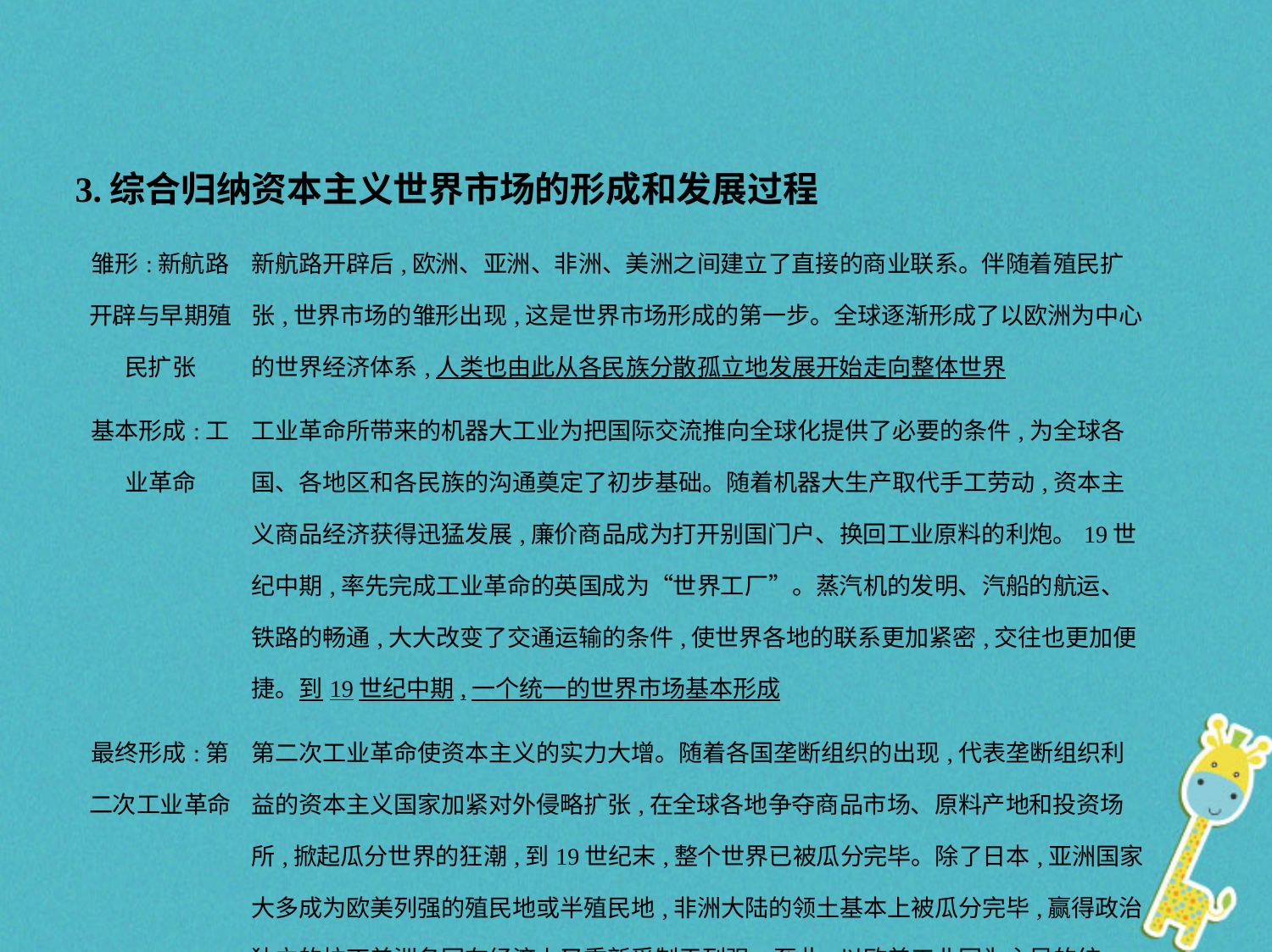

3.综合归纳资本主义世界市场的形成和发展过程
| 雏形:新航路开辟与早期殖民扩张 | 新航路开辟后,欧洲、亚洲、非洲、美洲之间建立了直接的商业联系。伴随着殖民扩张,世界市场的雏形出现,这是世界市场形成的第一步。全球逐渐形成了以欧洲为中心的世界经济体系,人类也由此从各民族分散孤立地发展开始走向整体世界 |
| --- | --- |
| 基本形成:工业革命 | 工业革命所带来的机器大工业为把国际交流推向全球化提供了必要的条件,为全球各国、各地区和各民族的沟通奠定了初步基础。随着机器大生产取代手工劳动,资本主义商品经济获得迅猛发展,廉价商品成为打开别国门户、换回工业原料的利炮。19世纪中期,率先完成工业革命的英国成为“世界工厂”。蒸汽机的发明、汽船的航运、铁路的畅通,大大改变了交通运输的条件,使世界各地的联系更加紧密,交往也更加便捷。到19世纪中期,一个统一的世界市场基本形成 |
| 最终形成:第二次工业革命 | 第二次工业革命使资本主义的实力大增。随着各国垄断组织的出现,代表垄断组织利益的资本主义国家加紧对外侵略扩张,在全球各地争夺商品市场、原料产地和投资场所,掀起瓜分世界的狂潮,到19世纪末,整个世界已被瓜分完毕。除了日本,亚洲国家大多成为欧美列强的殖民地或半殖民地,非洲大陆的领土基本上被瓜分完毕,赢得政治独立的拉丁美洲各国在经济上又重新受制于列强。至此,以欧美工业国为主导的统一的世界市场形成。19世纪末20世纪初,资本主义世界体系最终建立起来 |